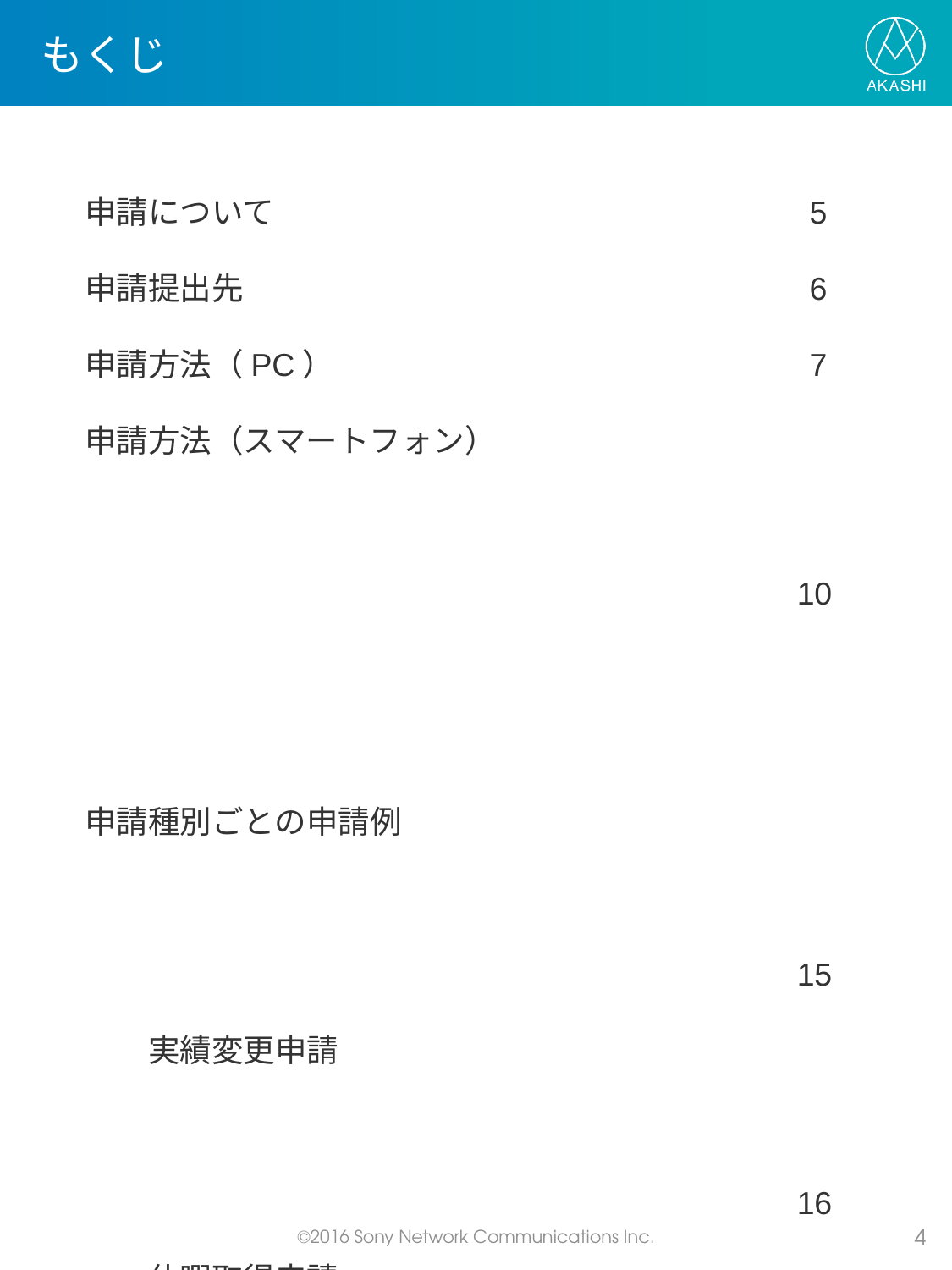

# もくじ
申請について 	 5
申請提出先 	 6
申請方法（PC） 	 7
申請方法（スマートフォン） 		 10
申請種別ごとの申請例 		 15
　　実績変更申請 		 16
　　休暇取得申請 		 18
　　休日出勤申請 		 21
　　残業申請 		 24
　　振出/振替申請 		 27
申請状況の確認 		 29
申請承認メールについて 		 31
お問い合わせ 		 32
©2016 Sony Network Communications Inc.
4